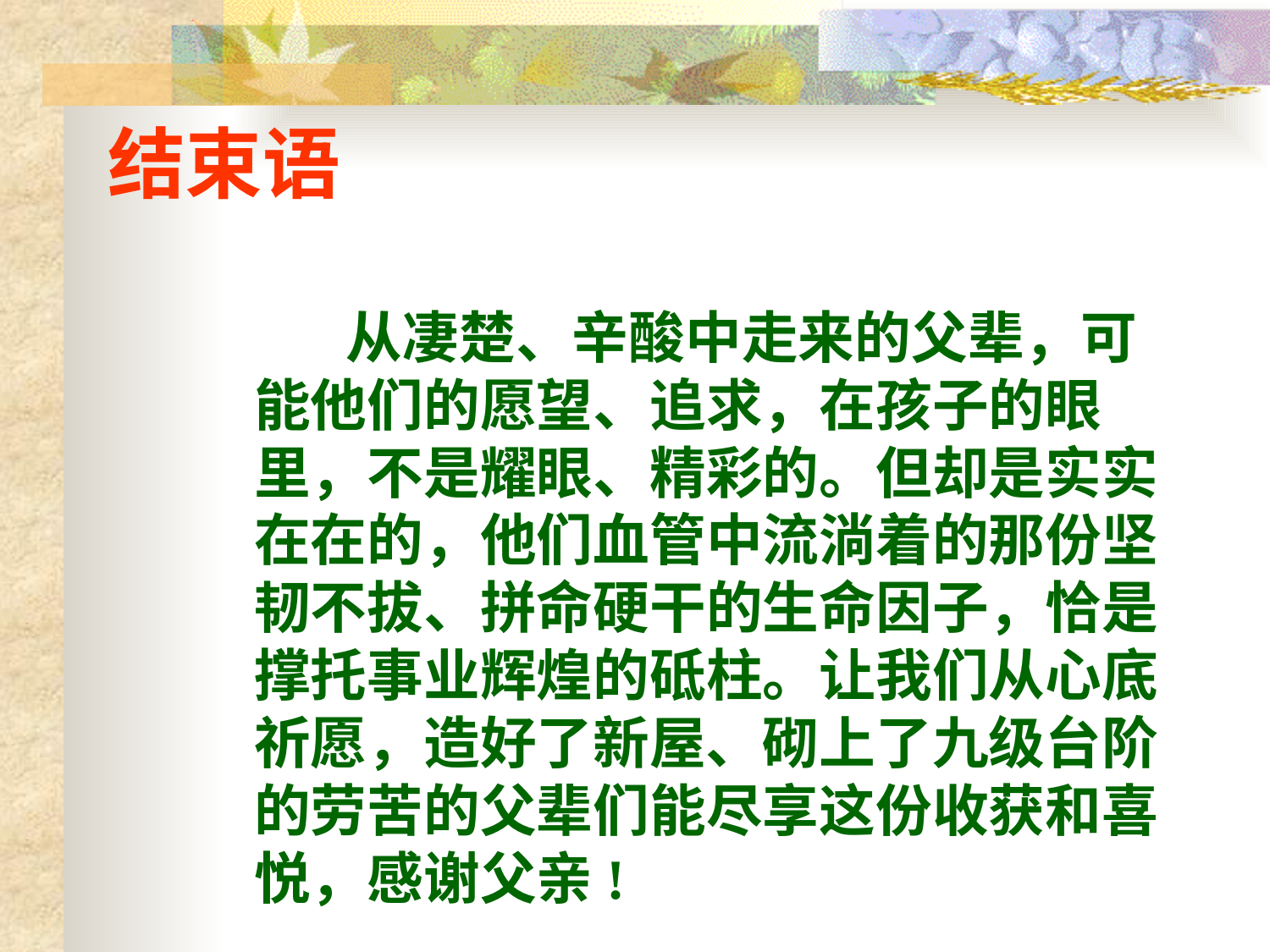

# 结束语
           从凄楚、辛酸中走来的父辈，可能他们的愿望、追求，在孩子的眼里，不是耀眼、精彩的。但却是实实在在的，他们血管中流淌着的那份坚韧不拔、拼命硬干的生命因子，恰是撑托事业辉煌的砥柱。让我们从心底祈愿，造好了新屋、砌上了九级台阶的劳苦的父辈们能尽享这份收获和喜悦，感谢父亲!